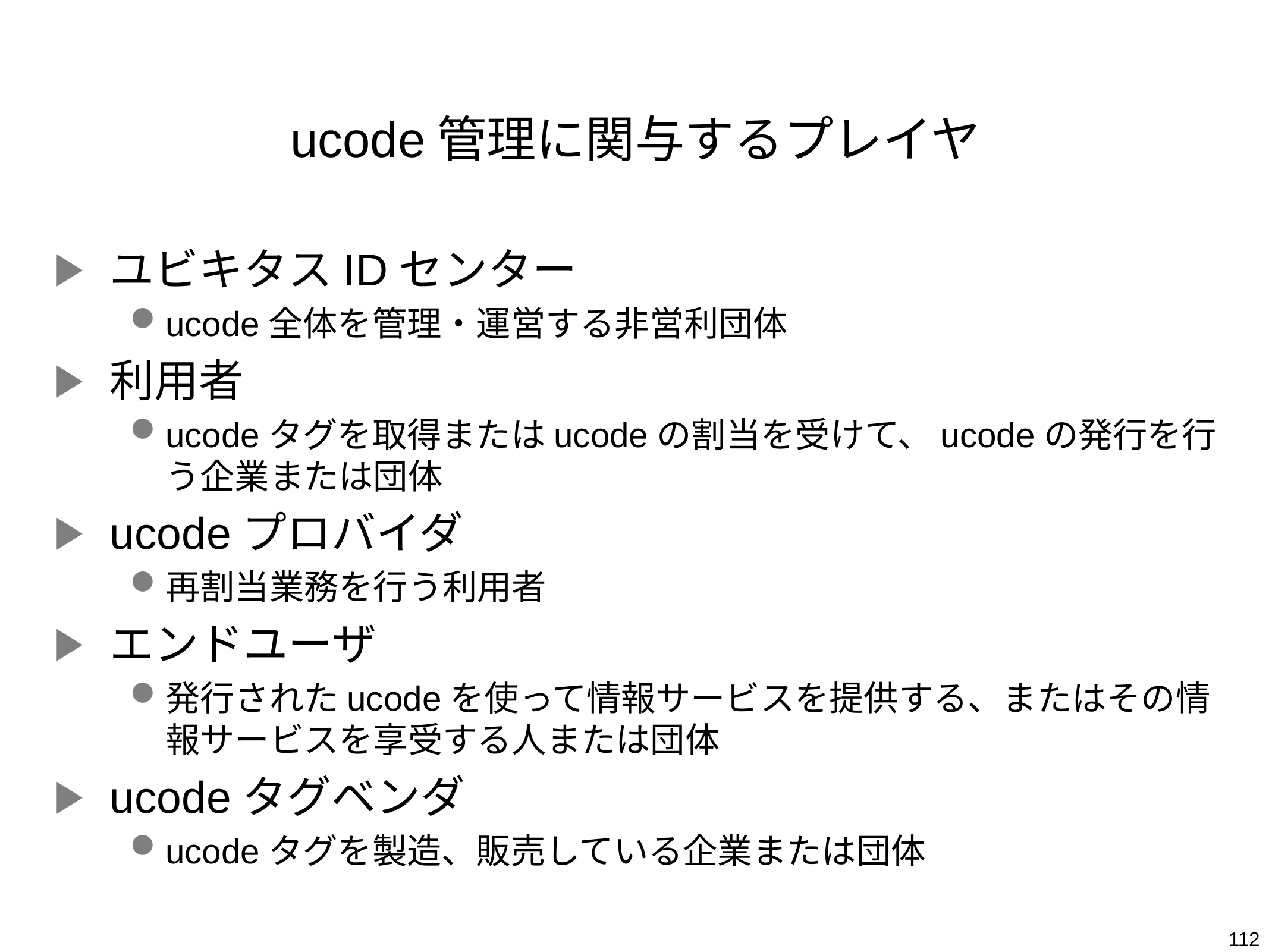

# ucode管理に関与するプレイヤ
ユビキタスIDセンター
ucode全体を管理・運営する非営利団体
利用者
ucodeタグを取得またはucodeの割当を受けて、ucodeの発行を行う企業または団体
ucodeプロバイダ
再割当業務を行う利用者
エンドユーザ
発行されたucodeを使って情報サービスを提供する、またはその情報サービスを享受する人または団体
ucodeタグベンダ
ucodeタグを製造、販売している企業または団体
112